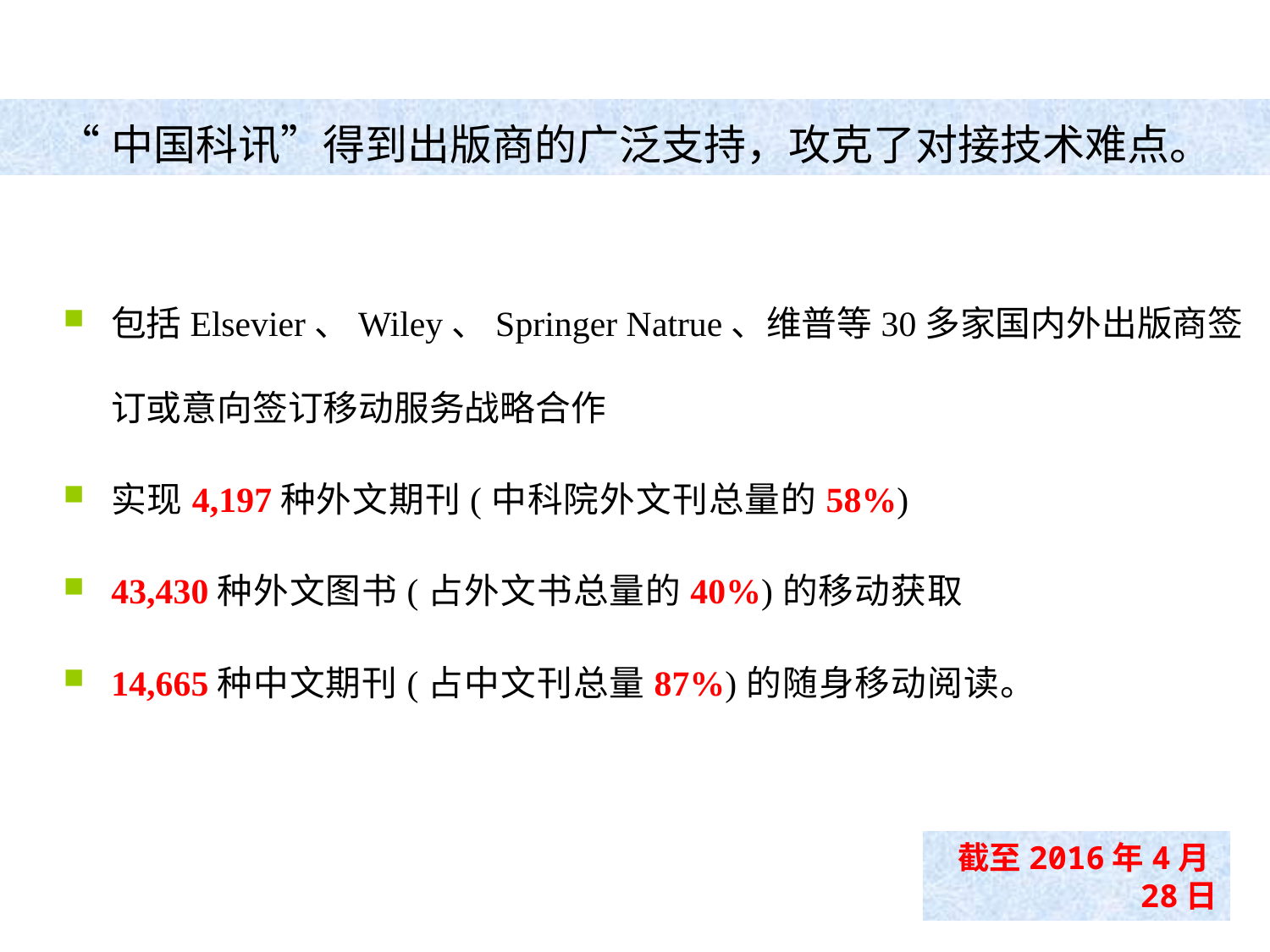

“中国科讯”得到出版商的广泛支持，攻克了对接技术难点。
包括Elsevier、Wiley、Springer Natrue、维普等30多家国内外出版商签订或意向签订移动服务战略合作
实现4,197种外文期刊(中科院外文刊总量的58%)
43,430种外文图书(占外文书总量的40%)的移动获取
14,665种中文期刊(占中文刊总量87%)的随身移动阅读。
截至2016年4月28日